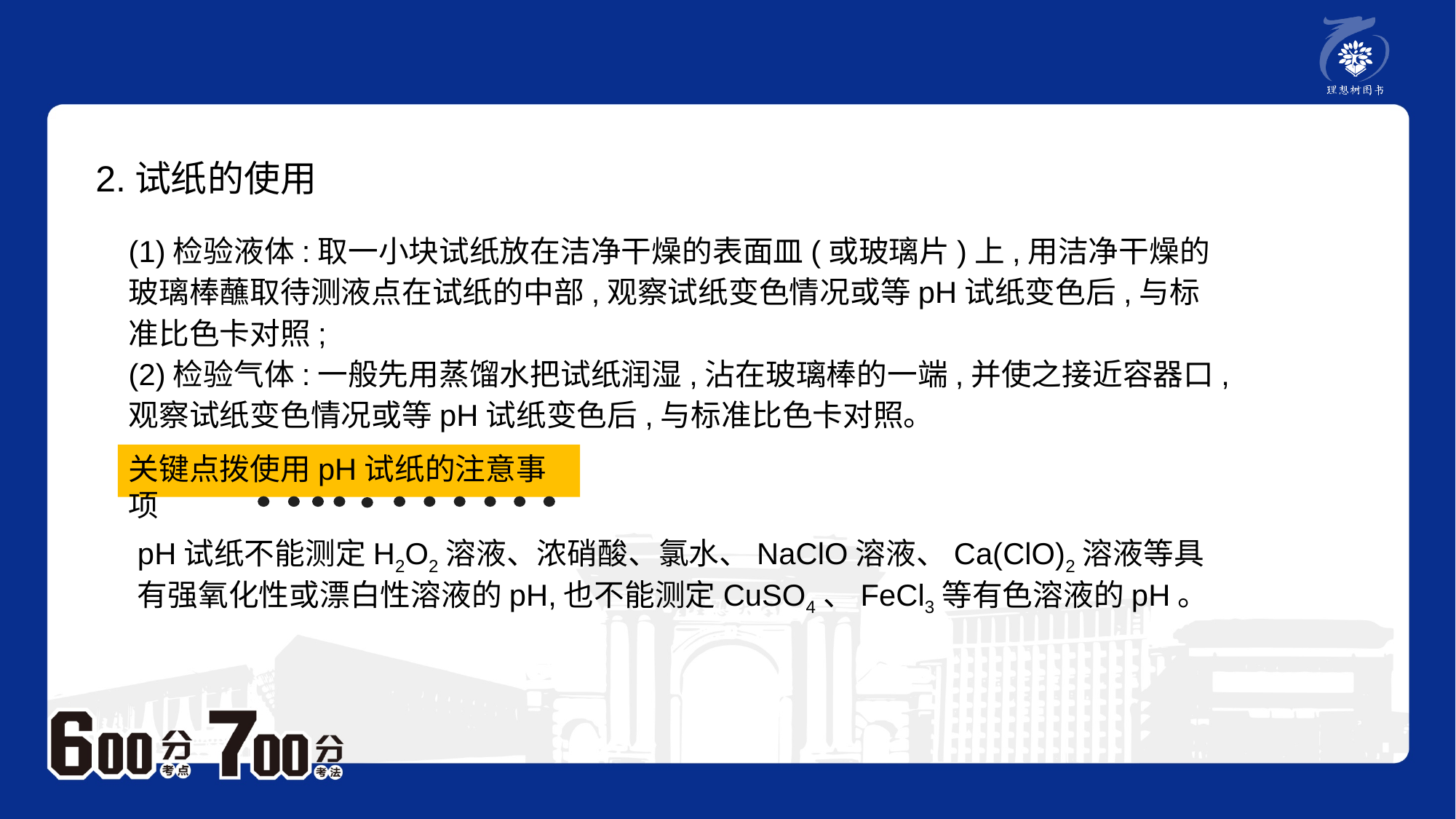

2.试纸的使用
(1)检验液体:取一小块试纸放在洁净干燥的表面皿(或玻璃片)上,用洁净干燥的玻璃棒蘸取待测液点在试纸的中部,观察试纸变色情况或等pH试纸变色后,与标准比色卡对照;
(2)检验气体:一般先用蒸馏水把试纸润湿,沾在玻璃棒的一端,并使之接近容器口,观察试纸变色情况或等pH试纸变色后,与标准比色卡对照。
关键点拨使用pH试纸的注意事项

pH试纸不能测定H2O2溶液、浓硝酸、氯水、NaClO溶液、Ca(ClO)2溶液等具有强氧化性或漂白性溶液的pH,也不能测定CuSO4、FeCl3等有色溶液的pH。